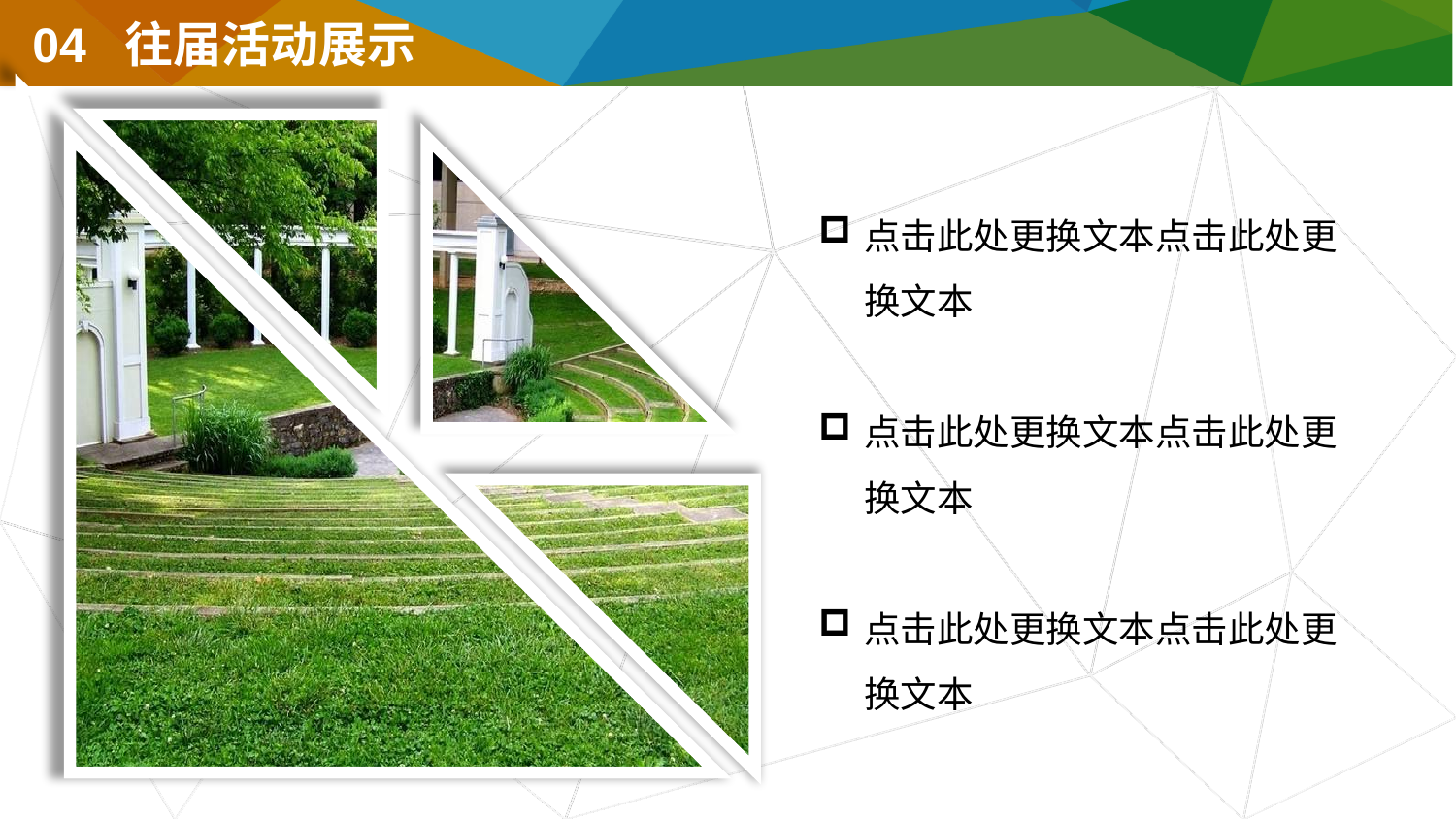

04  往届活动展示

点击此处更换文本点击此处更换文本

点击此处更换文本点击此处更换文本

点击此处更换文本点击此处更换文本